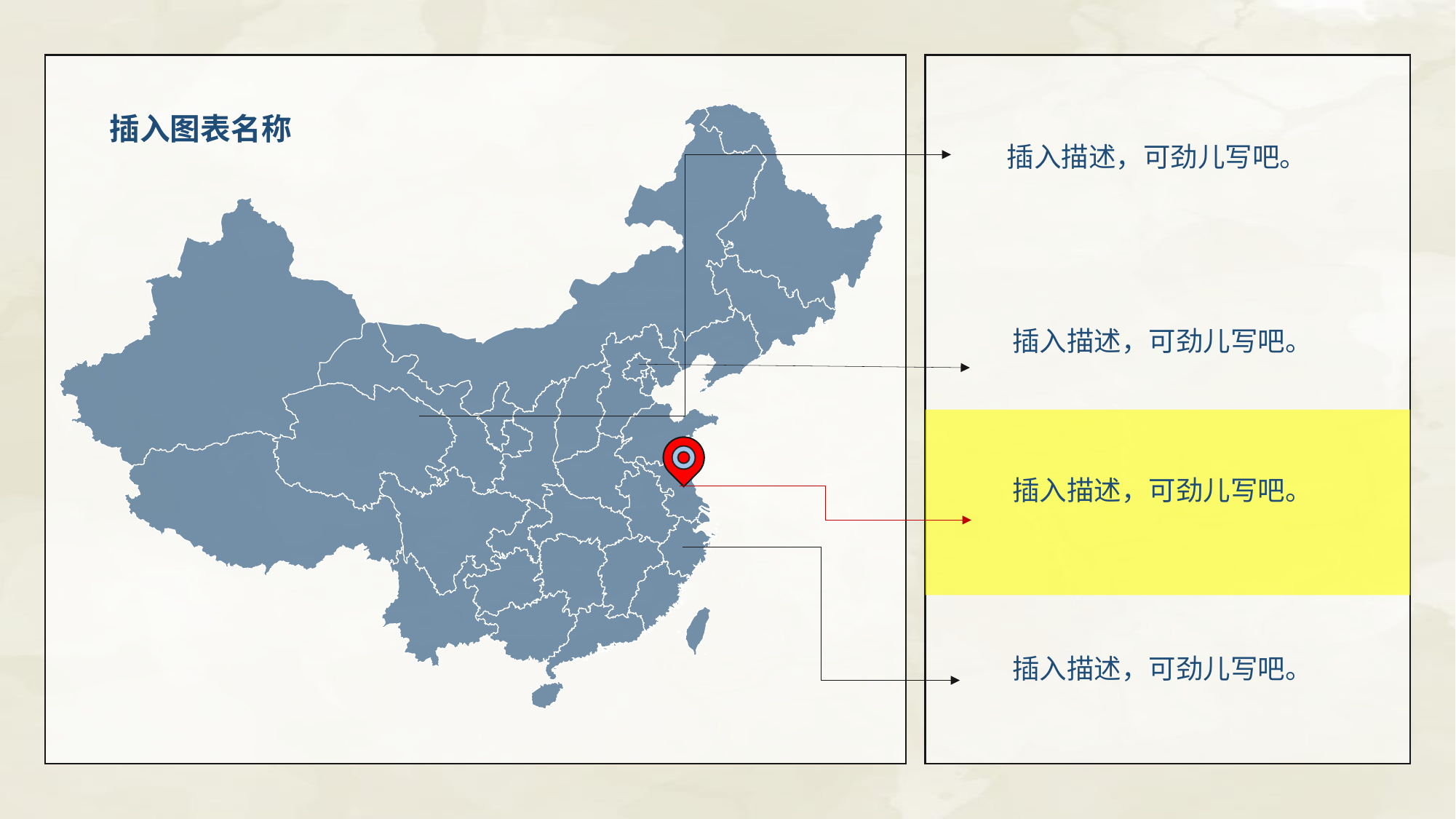

插入图表名称

插入描述，可劲儿写吧。

插入描述，可劲儿写吧。

插入描述，可劲儿写吧。

插入描述，可劲儿写吧。